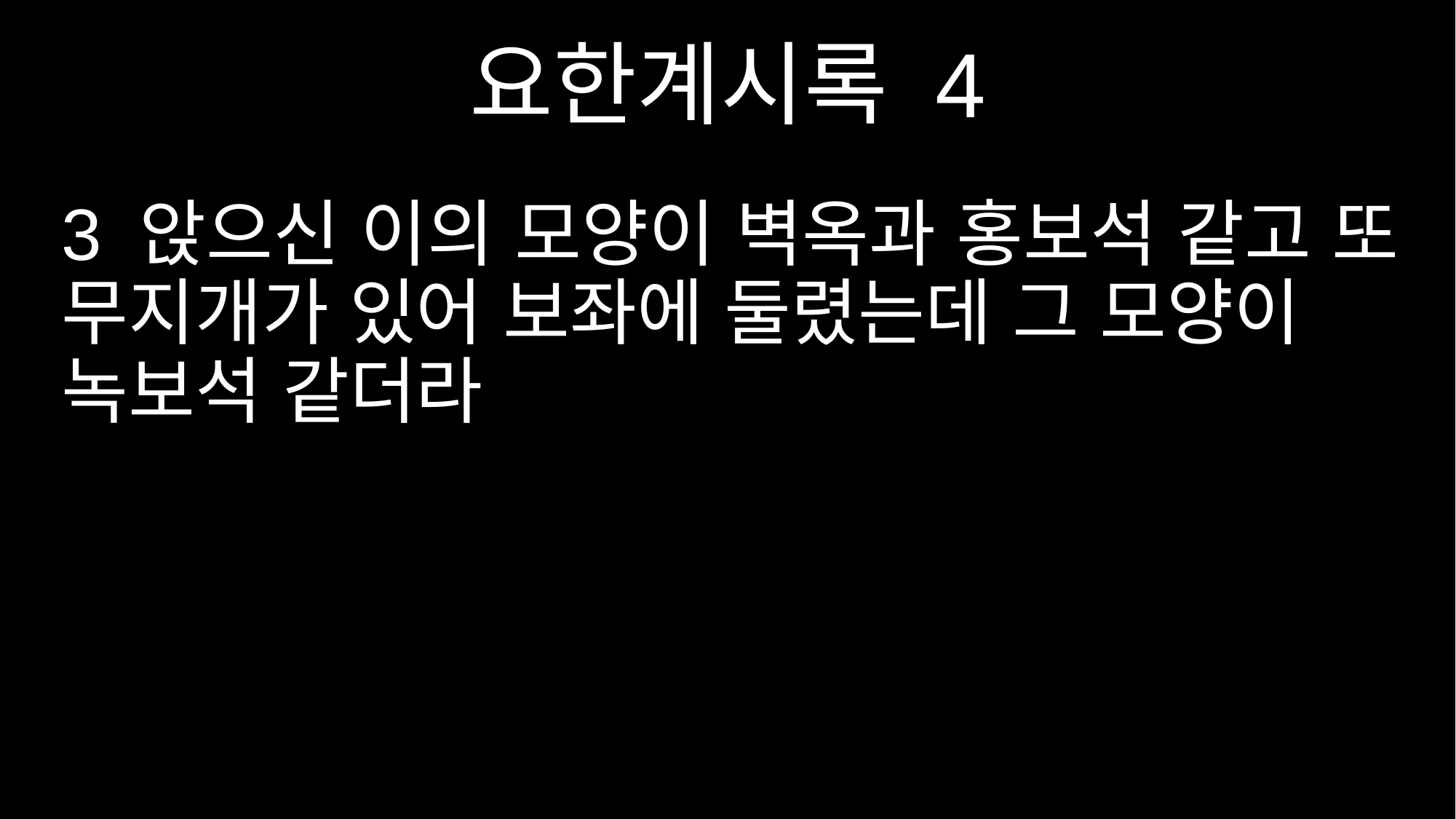

요한계시록 4
3 앉으신 이의 모양이 벽옥과 홍보석 같고 또 무지개가 있어 보좌에 둘렸는데 그 모양이 녹보석 같더라